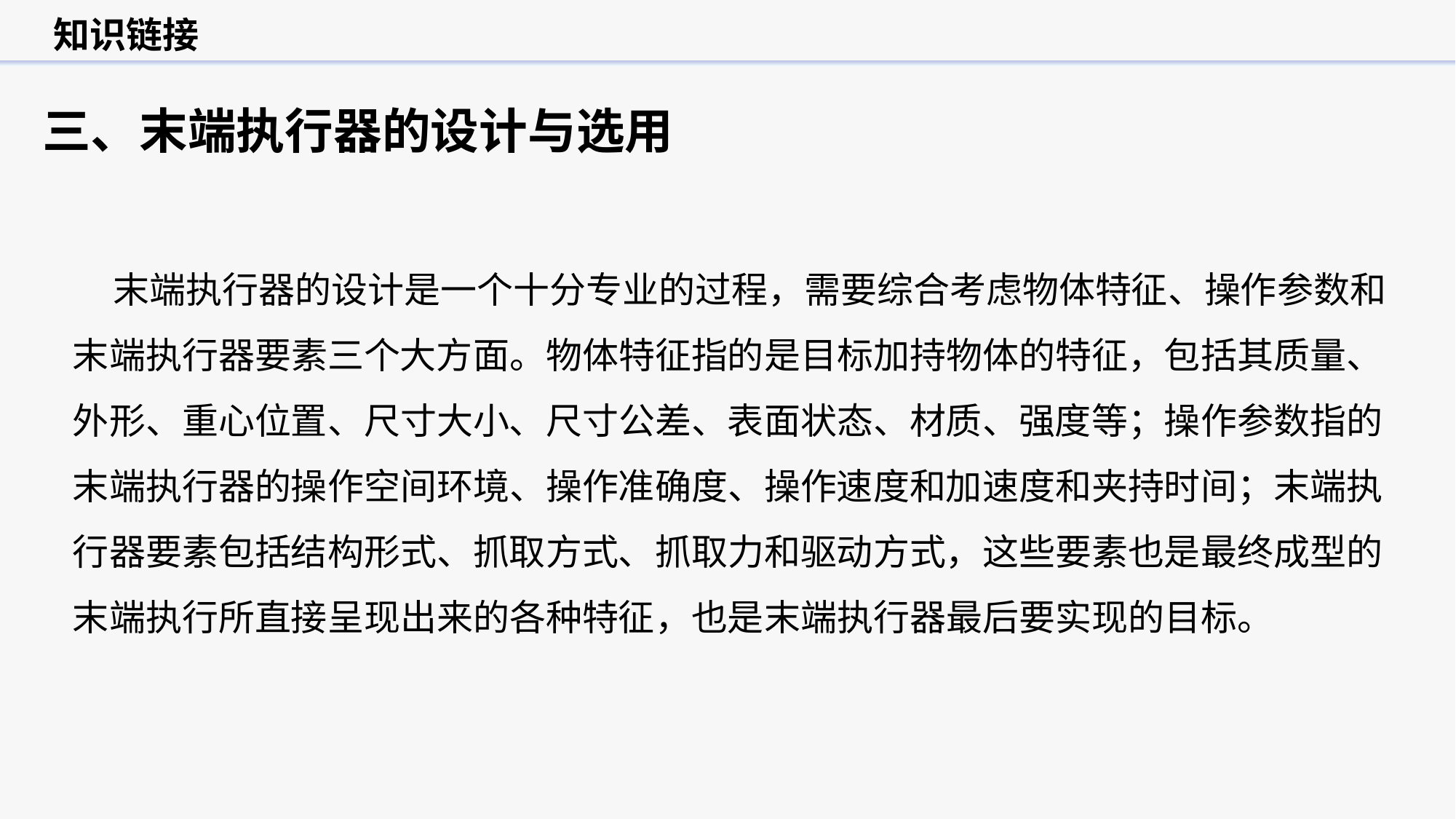

知识链接

三、末端执行器的设计与选用
    末端执行器的设计是一个十分专业的过程，需要综合考虑物体特征、操作参数和末端执行器要素三个大方面。物体特征指的是目标加持物体的特征，包括其质量、外形、重心位置、尺寸大小、尺寸公差、表面状态、材质、强度等；操作参数指的末端执行器的操作空间环境、操作准确度、操作速度和加速度和夹持时间；末端执行器要素包括结构形式、抓取方式、抓取力和驱动方式，这些要素也是最终成型的末端执行所直接呈现出来的各种特征，也是末端执行器最后要实现的目标。